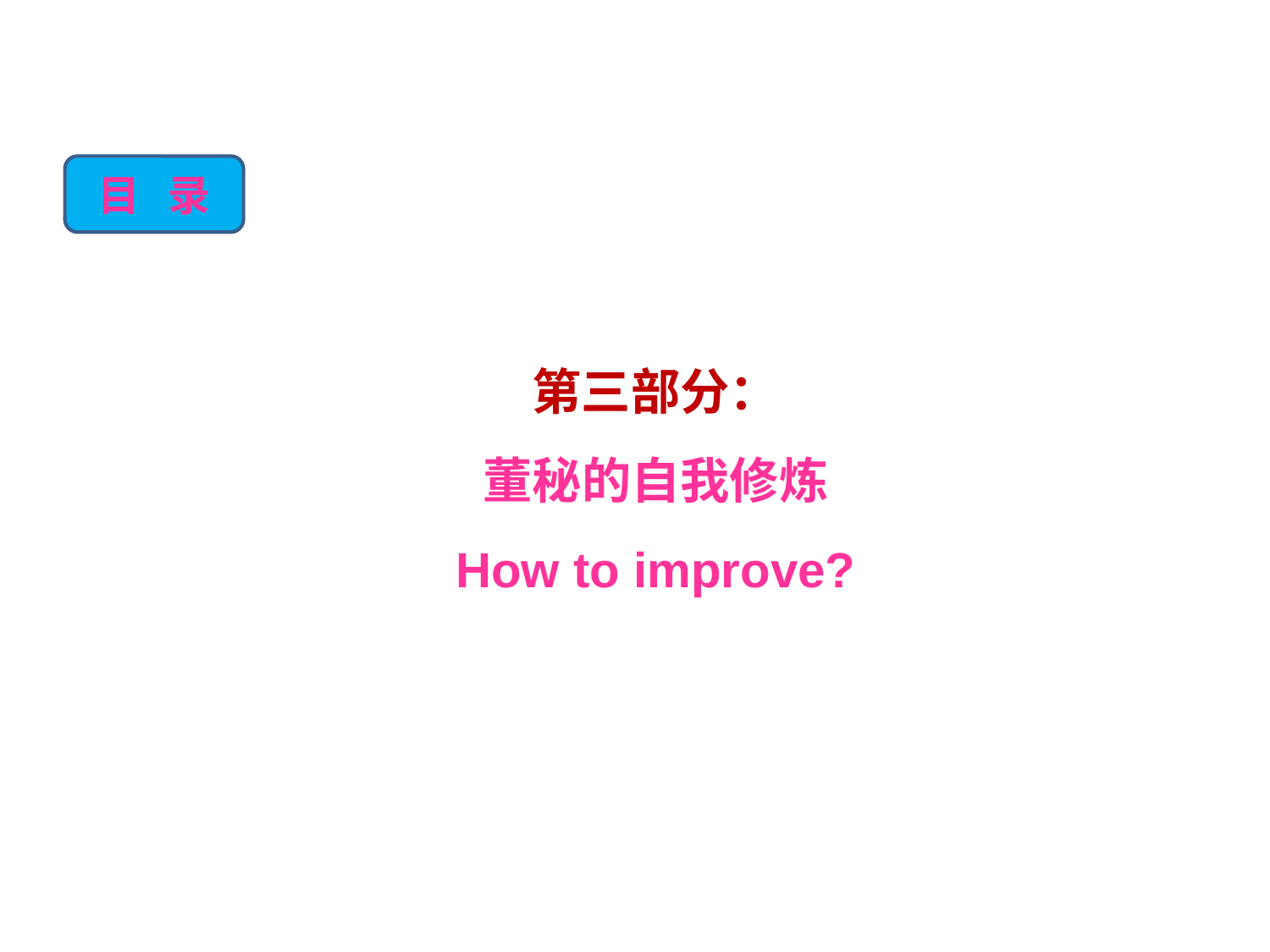

目   录
第三部分：
董秘的自我修炼
How to improve?